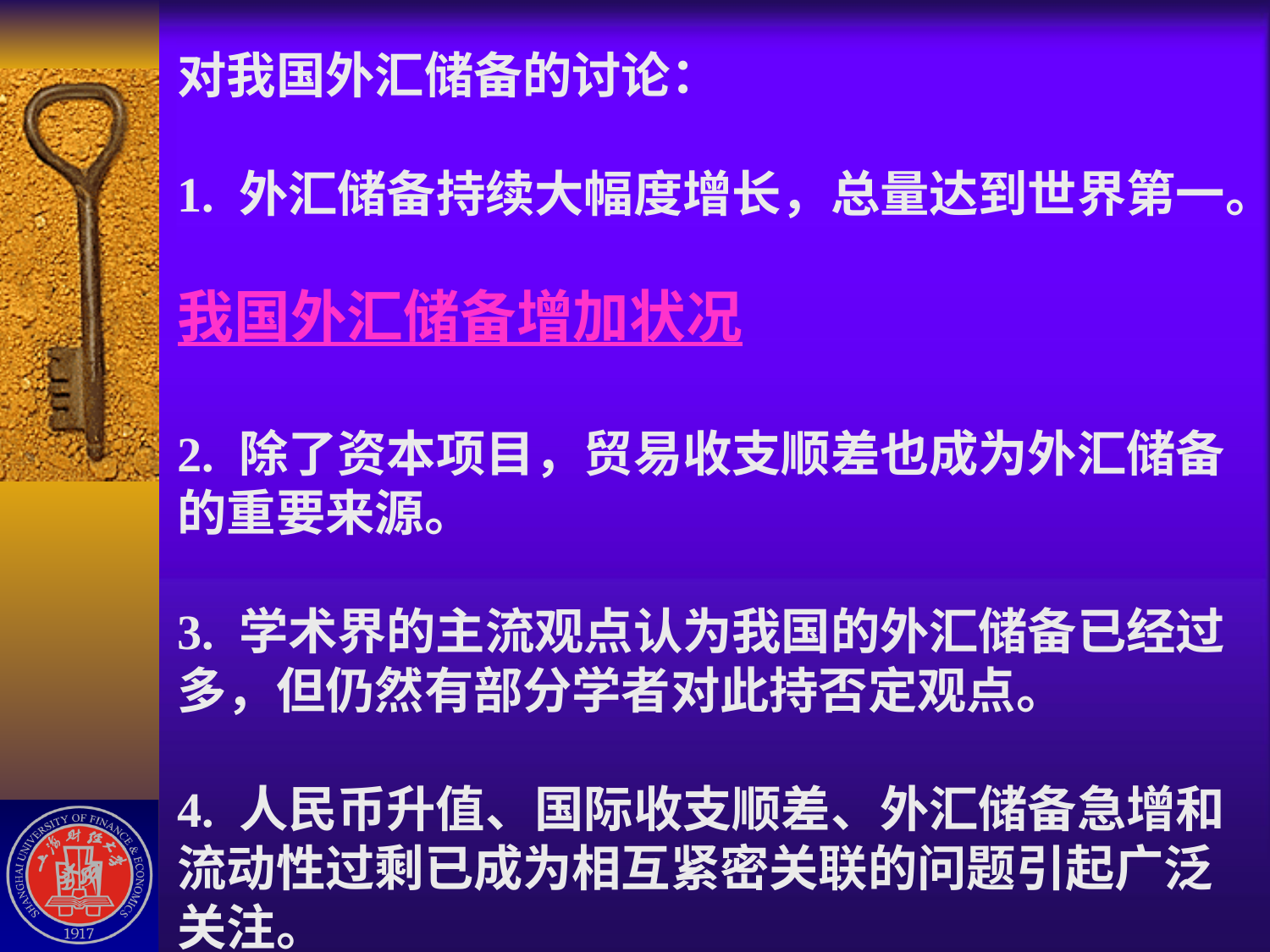

# 对我国外汇储备的讨论： 1. 外汇储备持续大幅度增长，总量达到世界第一。 我国外汇储备增加状况 2. 除了资本项目，贸易收支顺差也成为外汇储备的重要来源。 3. 学术界的主流观点认为我国的外汇储备已经过多，但仍然有部分学者对此持否定观点。 4. 人民币升值、国际收支顺差、外汇储备急增和流动性过剩已成为相互紧密关联的问题引起广泛关注。